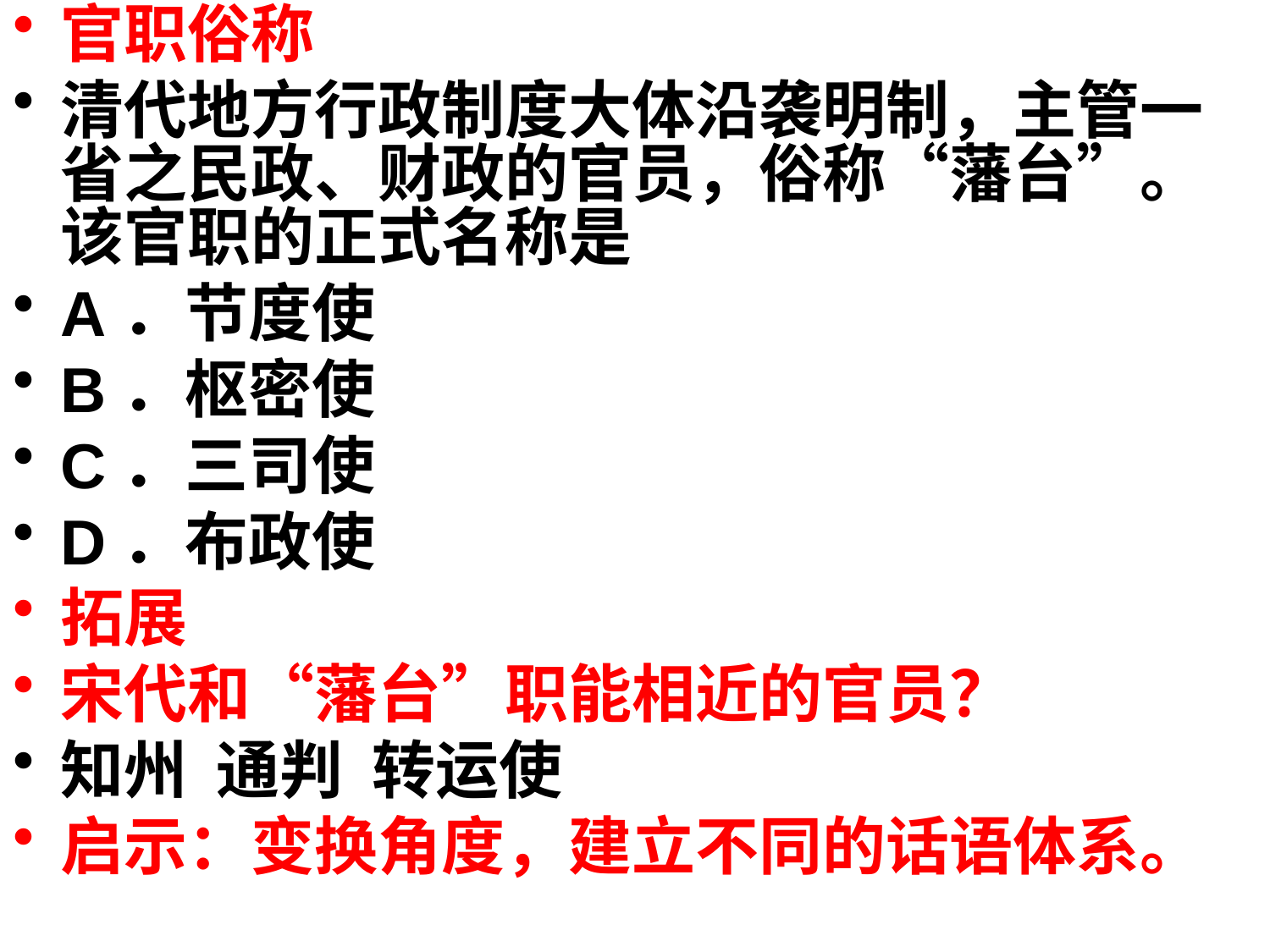

官职俗称
清代地方行政制度大体沿袭明制，主管一省之民政、财政的官员，俗称“藩台”。该官职的正式名称是
A．节度使
B．枢密使
C．三司使
D．布政使
拓展
宋代和“藩台”职能相近的官员？
知州  通判  转运使
启示：变换角度，建立不同的话语体系。